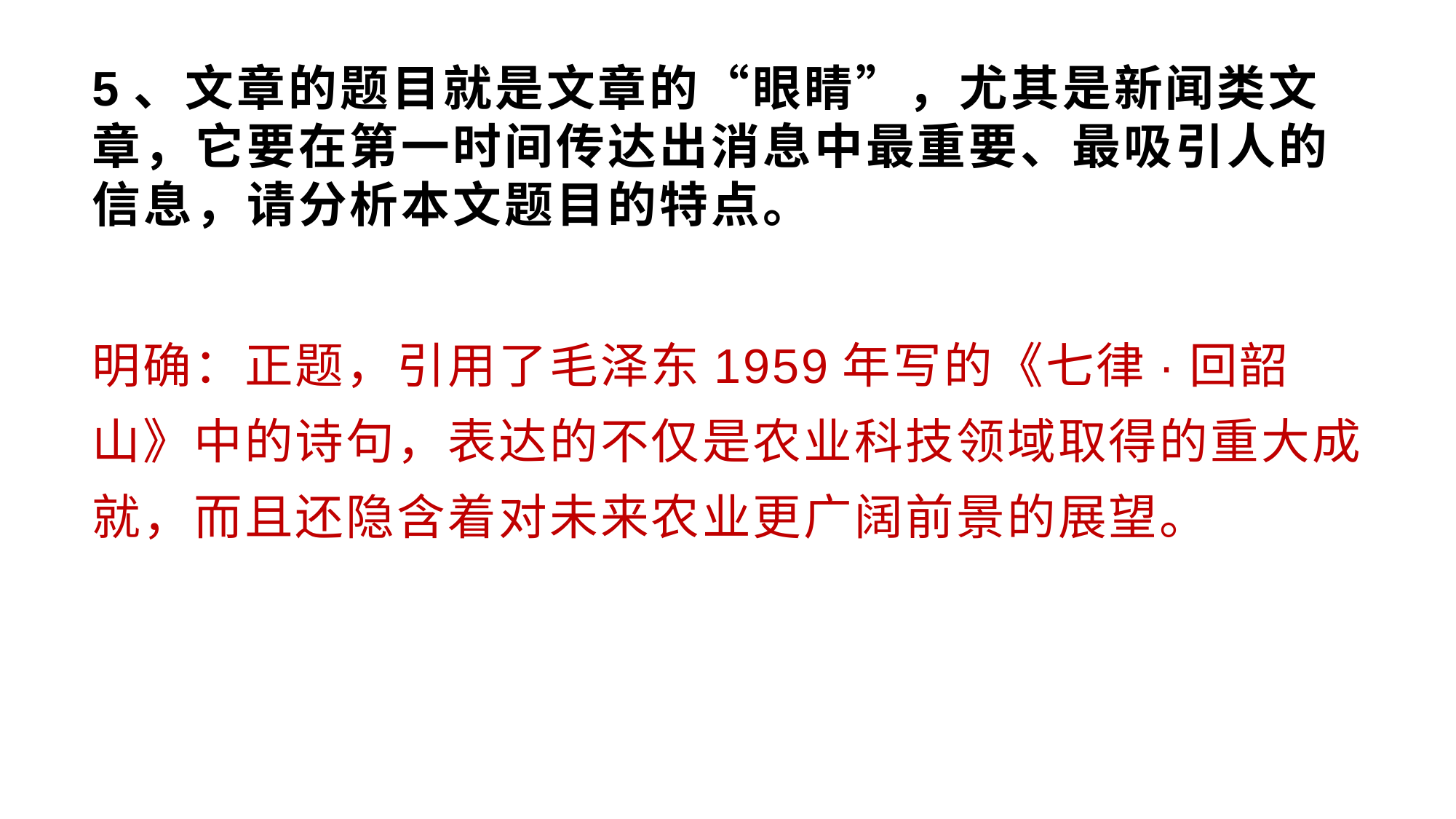

# 5、文章的题目就是文章的“眼睛”，尤其是新闻类文章，它要在第一时间传达出消息中最重要、最吸引人的信息，请分析本文题目的特点。

明确：正题，引用了毛泽东1959年写的《七律·回韶山》中的诗句，表达的不仅是农业科技领域取得的重大成就，而且还隐含着对未来农业更广阔前景的展望。